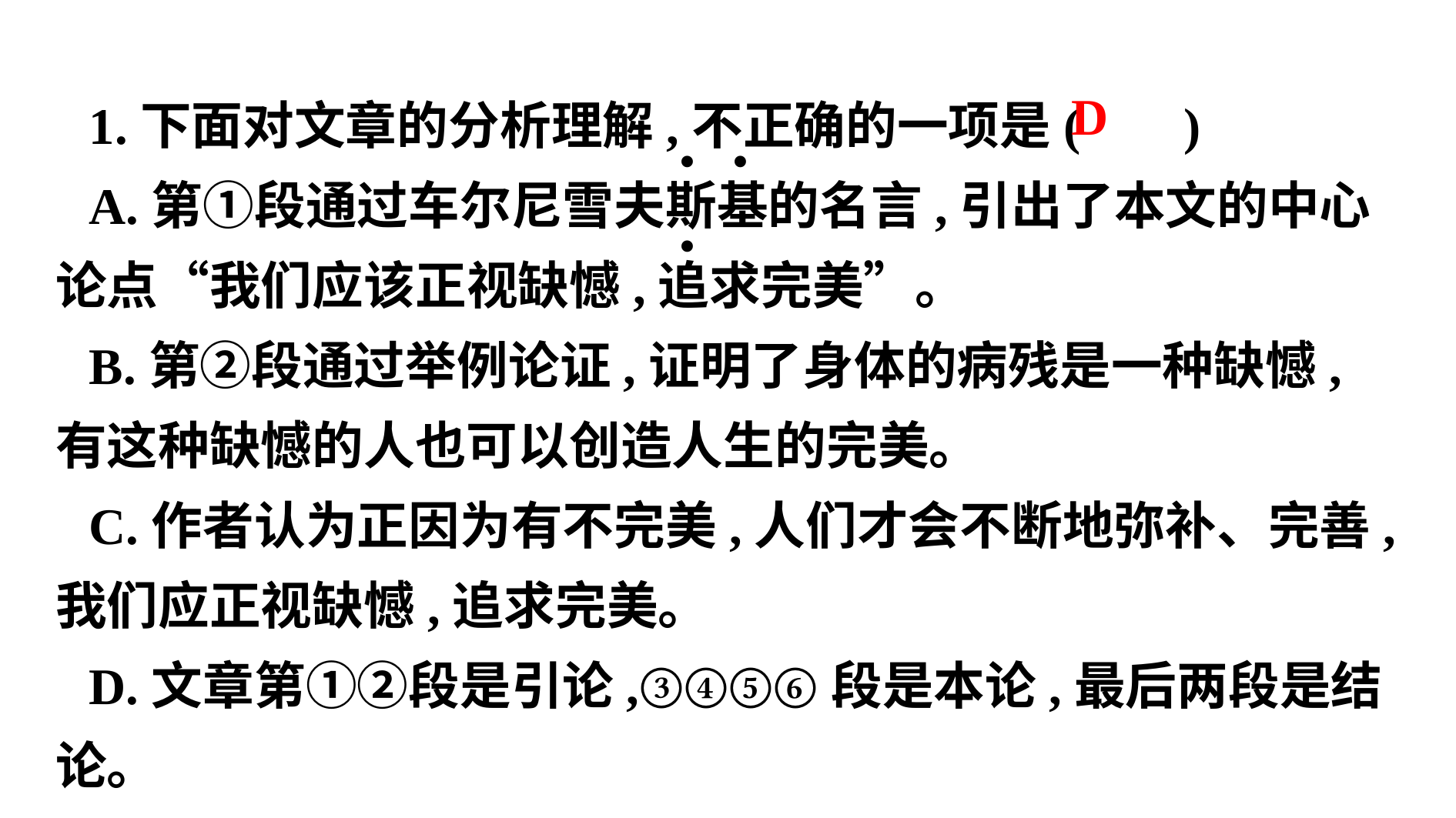

1.下面对文章的分析理解,不正确的一项是(        )
A.第①段通过车尔尼雪夫斯基的名言,引出了本文的中心论点“我们应该正视缺憾,追求完美”。
B.第②段通过举例论证,证明了身体的病残是一种缺憾,有这种缺憾的人也可以创造人生的完美。
C.作者认为正因为有不完美,人们才会不断地弥补、完善,我们应正视缺憾,追求完美。
D.文章第①②段是引论,③④⑤⑥段是本论,最后两段是结论。
   D
.  .  .